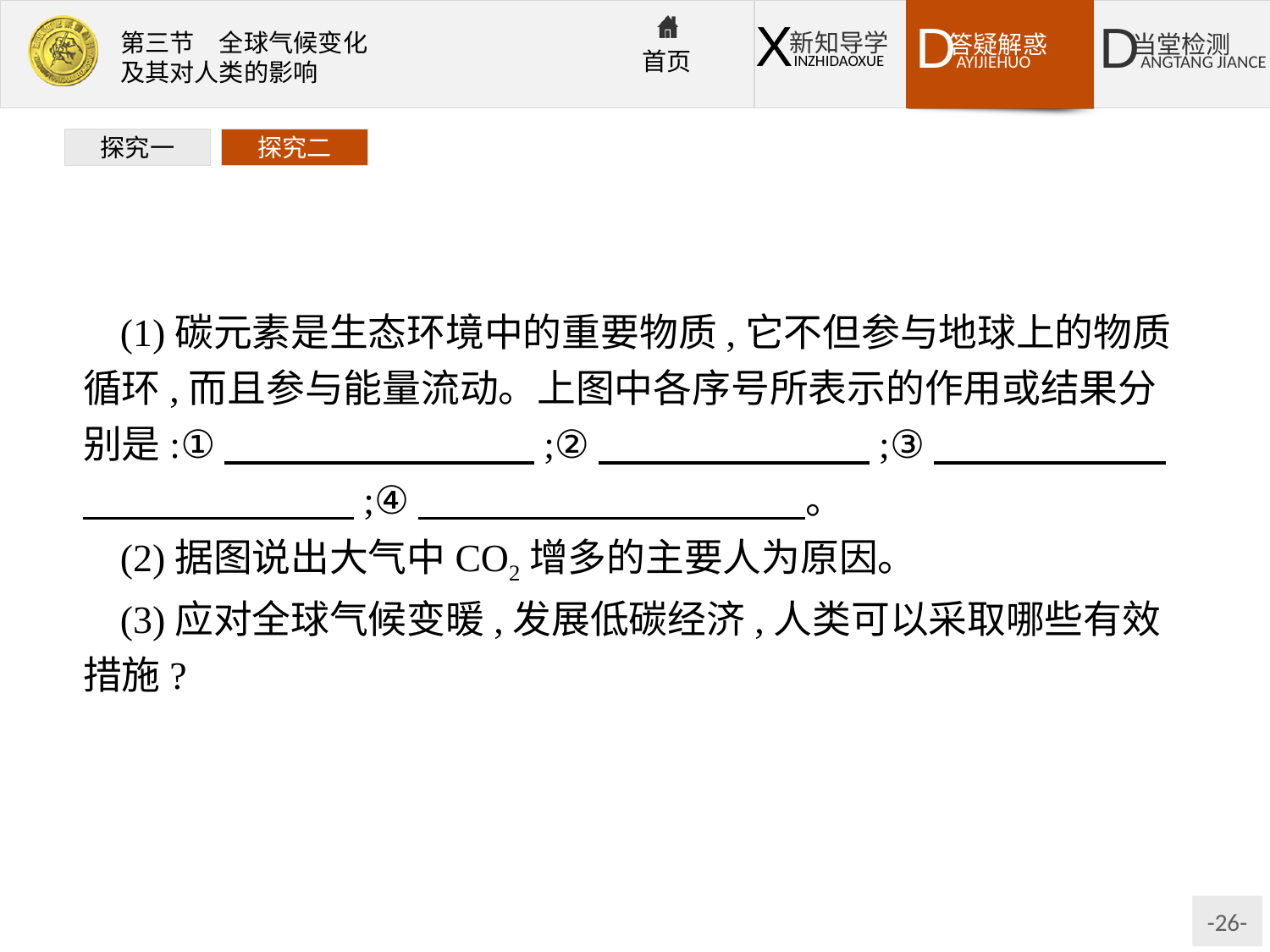

探究一
探究二
(1)碳元素是生态环境中的重要物质,它不但参与地球上的物质循环,而且参与能量流动。上图中各序号所表示的作用或结果分别是:①　　　　　　　　;②　　　　　　　;③　　　　　　　　　　　　　;④　　　　　　　　　　。
(2)据图说出大气中CO2增多的主要人为原因。
(3)应对全球气候变暖,发展低碳经济,人类可以采取哪些有效措施?